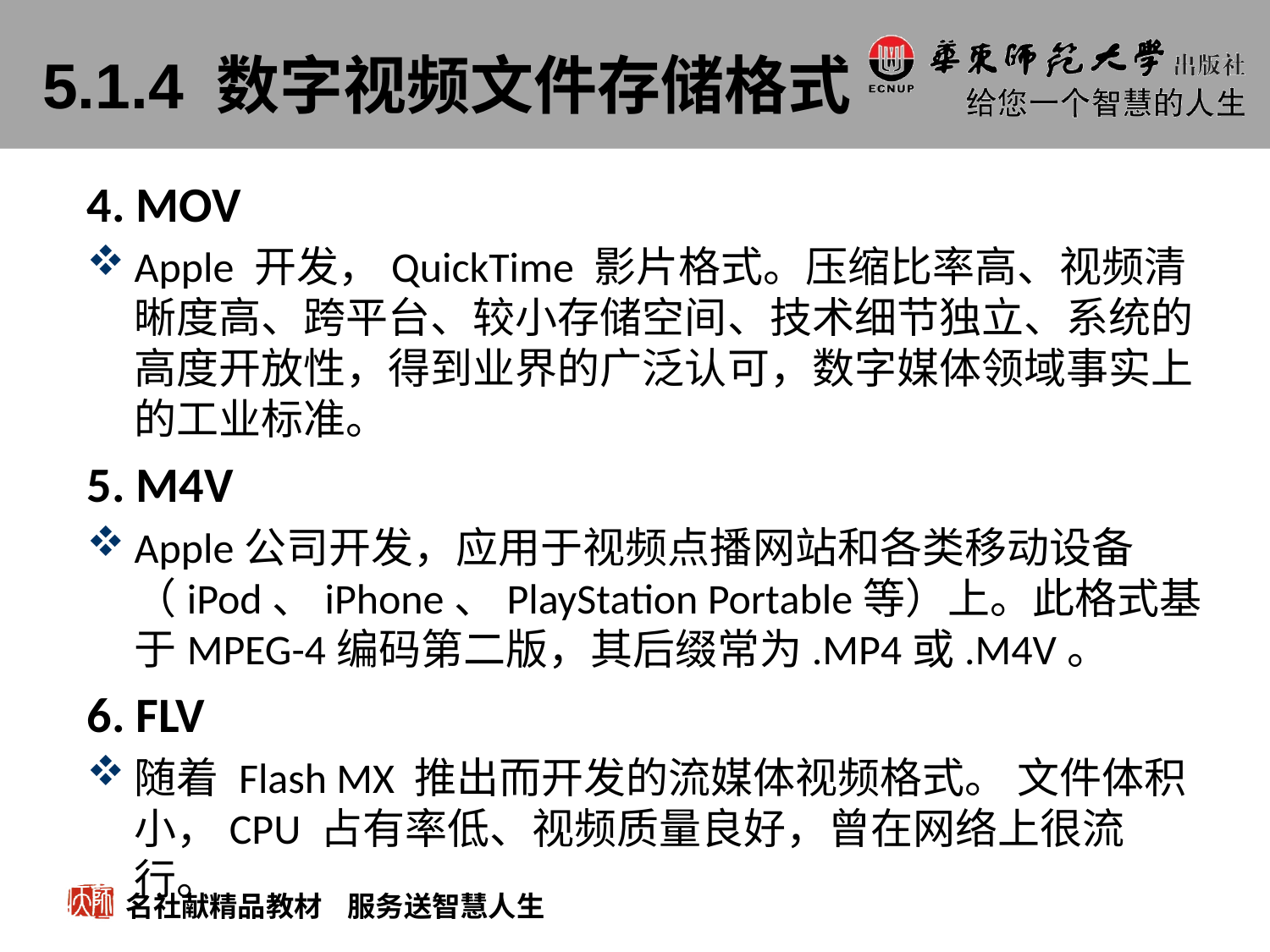

# 5.1.4 数字视频文件存储格式
4. MOV
Apple 开发，QuickTime 影片格式。压缩比率高、视频清晰度高、跨平台、较小存储空间、技术细节独立、系统的高度开放性，得到业界的广泛认可，数字媒体领域事实上的工业标准。
5. M4V
Apple公司开发，应用于视频点播网站和各类移动设备（iPod、iPhone、PlayStation Portable等）上。此格式基于MPEG-4编码第二版，其后缀常为.MP4或.M4V。
6. FLV
随着 Flash MX 推出而开发的流媒体视频格式。 文件体积小，CPU 占有率低、视频质量良好，曾在网络上很流行。